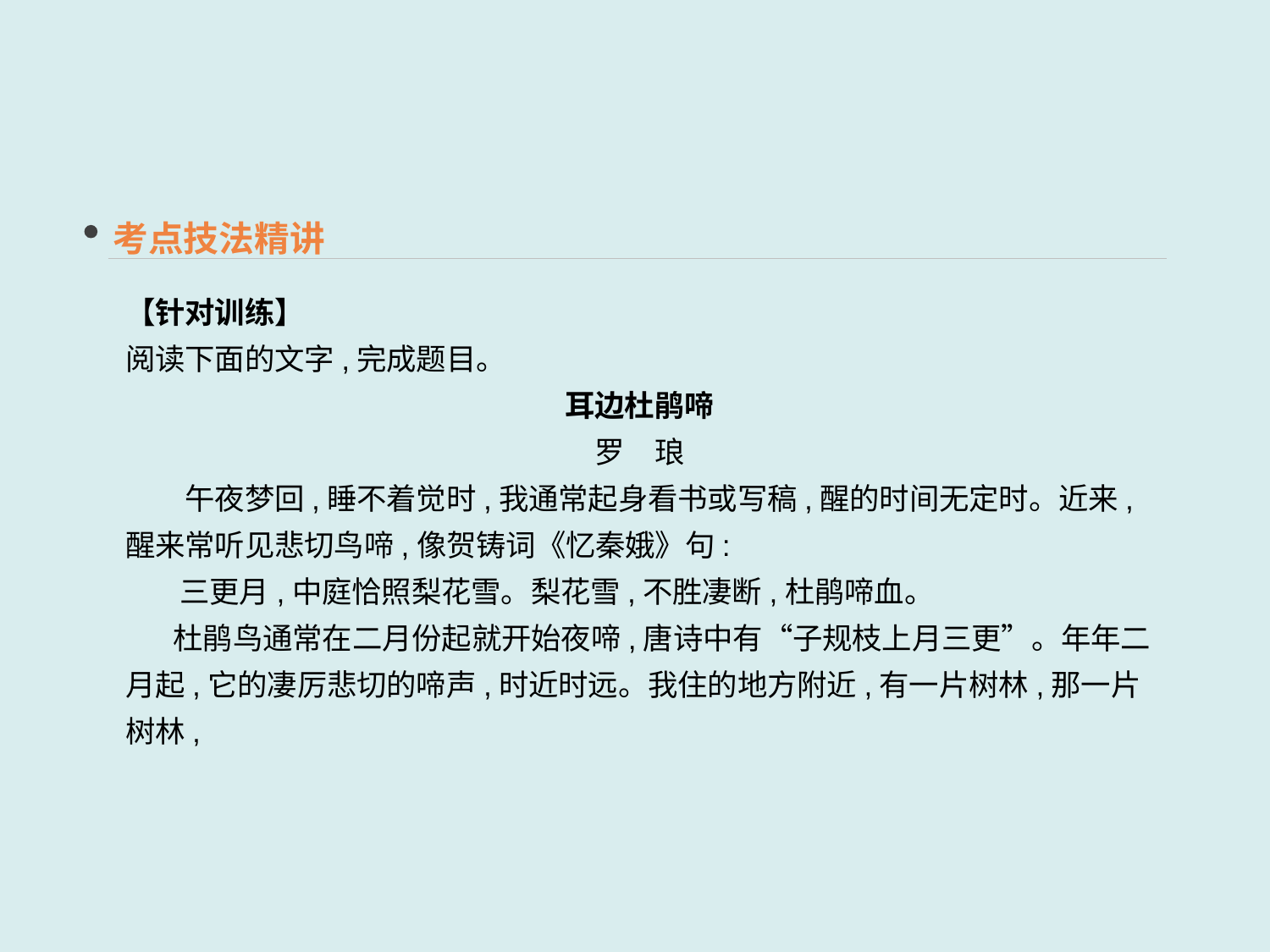

考点技法精讲

【针对训练】
阅读下面的文字,完成题目。
耳边杜鹃啼
罗　琅
　　午夜梦回,睡不着觉时,我通常起身看书或写稿,醒的时间无定时。近来,醒来常听见悲切鸟啼,像贺铸词《忆秦娥》句:
       三更月,中庭恰照梨花雪。梨花雪,不胜凄断,杜鹃啼血。
      杜鹃鸟通常在二月份起就开始夜啼,唐诗中有“子规枝上月三更”。年年二月起,它的凄厉悲切的啼声,时近时远。我住的地方附近,有一片树林,那一片树林,